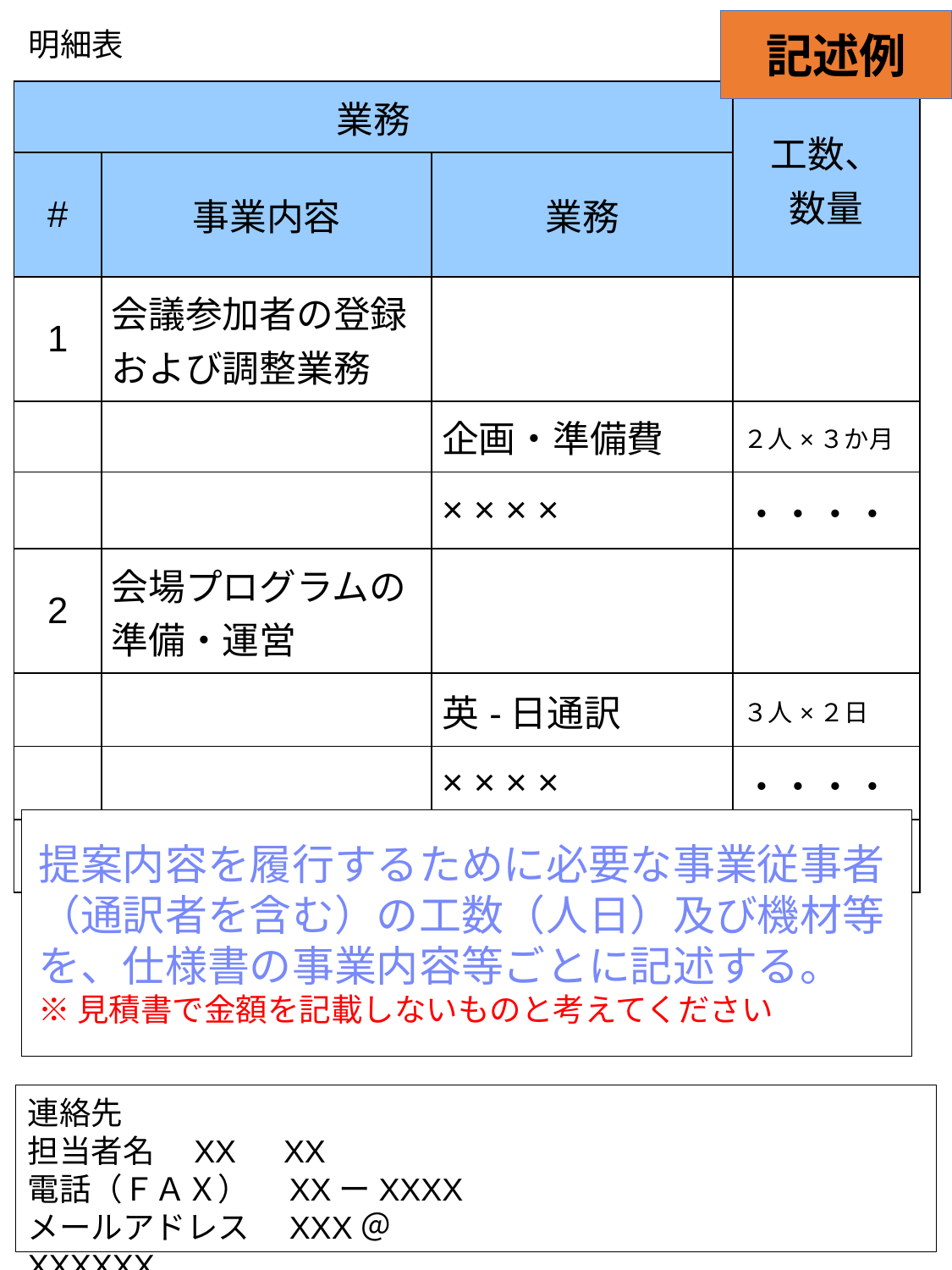

記述例
明細表
| 業務 |  |  | 工数、 数量 |
| --- | --- | --- | --- |
| # | 事業内容 | 業務 |  |
| 1 | 会議参加者の登録および調整業務 |  |  |
|  |  | 企画・準備費 | ２人×３か月 |
|  |  | × × × × | ・・・・ |
| 2 | 会場プログラムの準備・運営 |  |  |
|  |  | 英-日通訳 | ３人×２日 |
|  |  | × × × × | ・・・・ |
|  |  | ・・・・ | ・・・・ |
提案内容を履行するために必要な事業従事者（通訳者を含む）の工数（人日）及び機材等を、仕様書の事業内容等ごとに記述する。
※見積書で金額を記載しないものと考えてください

連絡先
担当者名　XX　XX
電話（ＦＡＸ）　XXーXXXX
メールアドレス　XXX＠XXXXXX
２